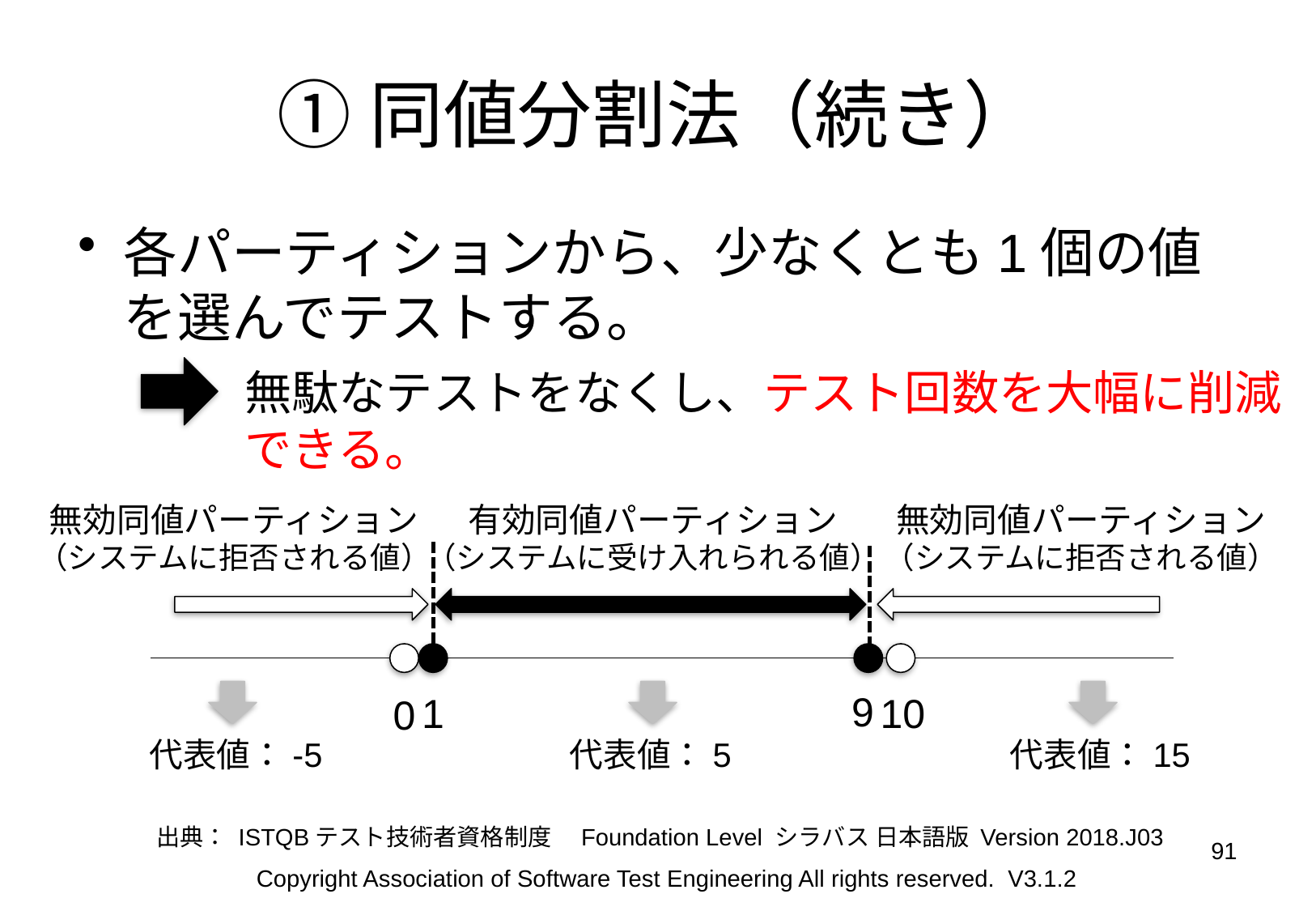

# ①同値分割法（続き）
各パーティションから、少なくとも1個の値を選んでテストする。

無駄なテストをなくし、テスト回数を大幅に削減できる。

無効同値パーティション
（システムに拒否される値）
有効同値パーティション
（システムに受け入れられる値）
無効同値パーティション
（システムに拒否される値）

9

10
1
0
代表値：-5
代表値：5
代表値：15
出典： ISTQBテスト技術者資格制度　Foundation Level シラバス 日本語版 Version 2018.J03
91
Copyright Association of Software Test Engineering All rights reserved.  V3.1.2